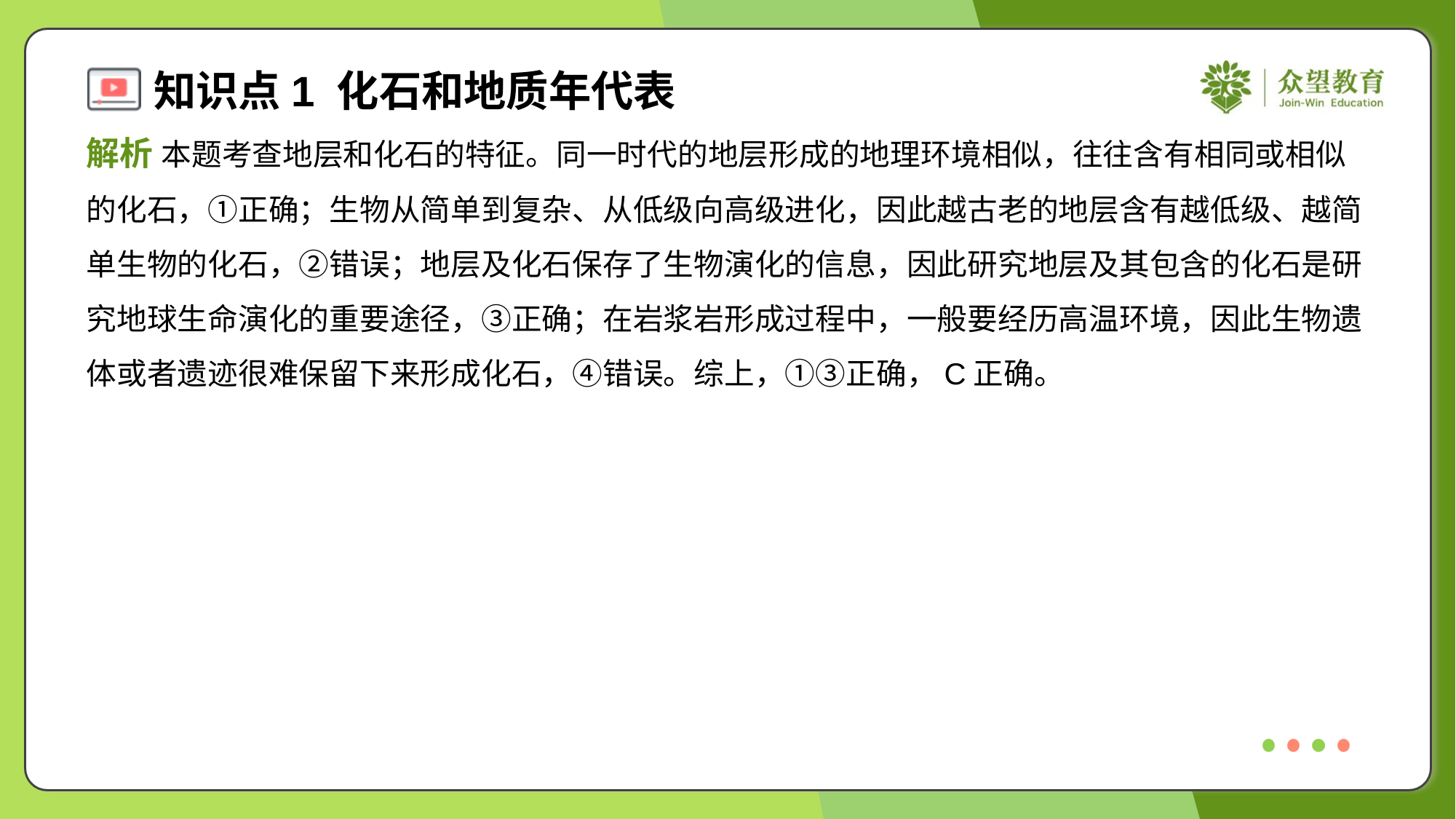

解析 本题考查地层和化石的特征。同一时代的地层形成的地理环境相似，往往含有相同或相似
的化石，①正确；生物从简单到复杂、从低级向高级进化，因此越古老的地层含有越低级、越简
单生物的化石，②错误；地层及化石保存了生物演化的信息，因此研究地层及其包含的化石是研
究地球生命演化的重要途径，③正确；在岩浆岩形成过程中，一般要经历高温环境，因此生物遗
体或者遗迹很难保留下来形成化石，④错误。综上，①③正确，C正确。